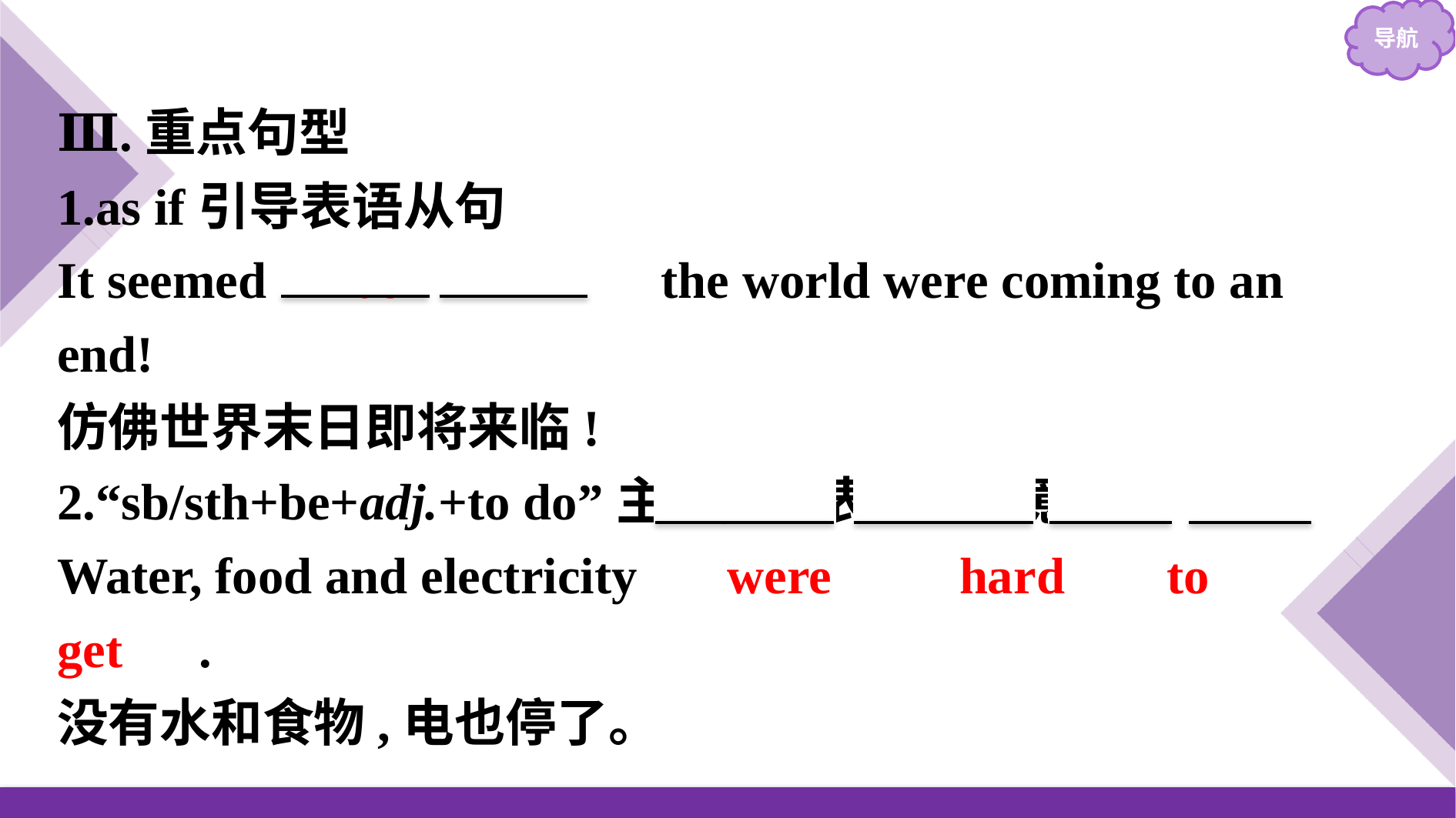

Ⅲ.重点句型
1.as if引导表语从句
It seemed 　as　 　if　 the world were coming to an end!
仿佛世界末日即将来临!
2.“sb/sth+be+adj.+to do”主动形式表示被动意义
Water, food and electricity 　were　　hard 　 to　 get　.
没有水和食物,电也停了。